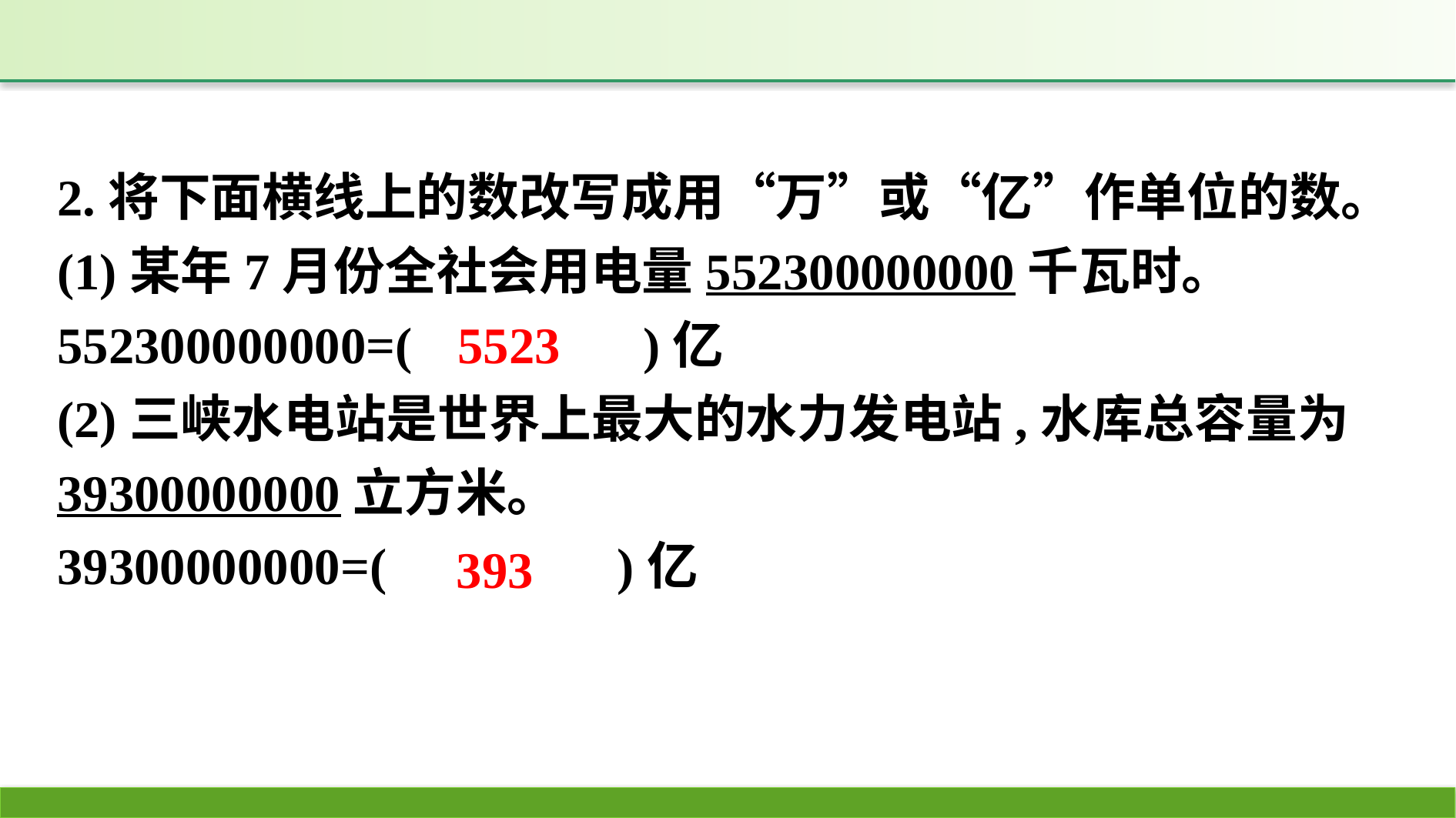

2.将下面横线上的数改写成用“万”或“亿”作单位的数。
(1)某年7月份全社会用电量552300000000千瓦时。
552300000000=(　　　　)亿
(2)三峡水电站是世界上最大的水力发电站,水库总容量为39300000000立方米。
39300000000=(　　　　)亿
5523
393